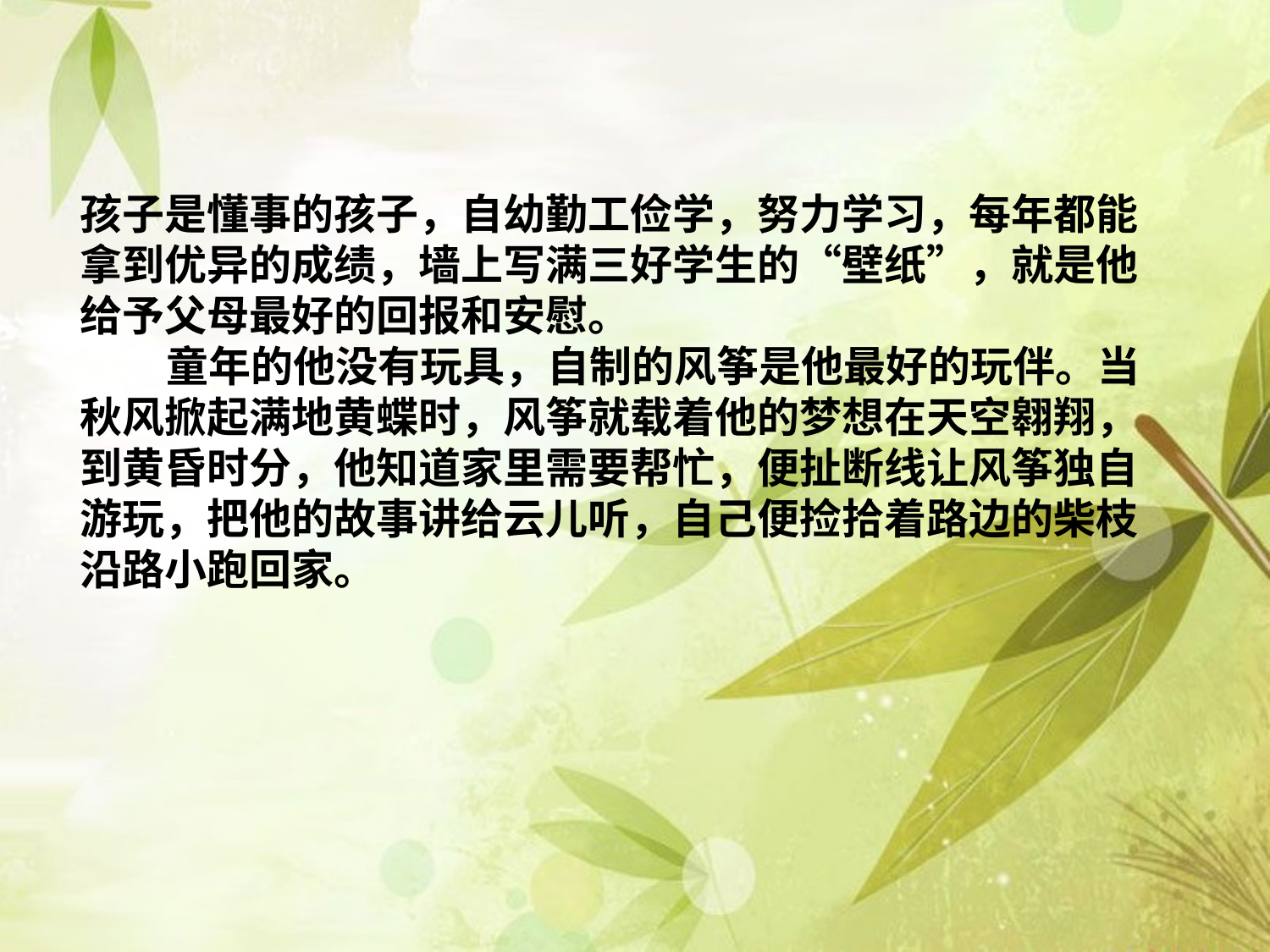

孩子是懂事的孩子，自幼勤工俭学，努力学习，每年都能拿到优异的成绩，墙上写满三好学生的“壁纸”，就是他给予父母最好的回报和安慰。        童年的他没有玩具，自制的风筝是他最好的玩伴。当秋风掀起满地黄蝶时，风筝就载着他的梦想在天空翱翔，到黄昏时分，他知道家里需要帮忙，便扯断线让风筝独自游玩，把他的故事讲给云儿听，自己便捡拾着路边的柴枝沿路小跑回家。